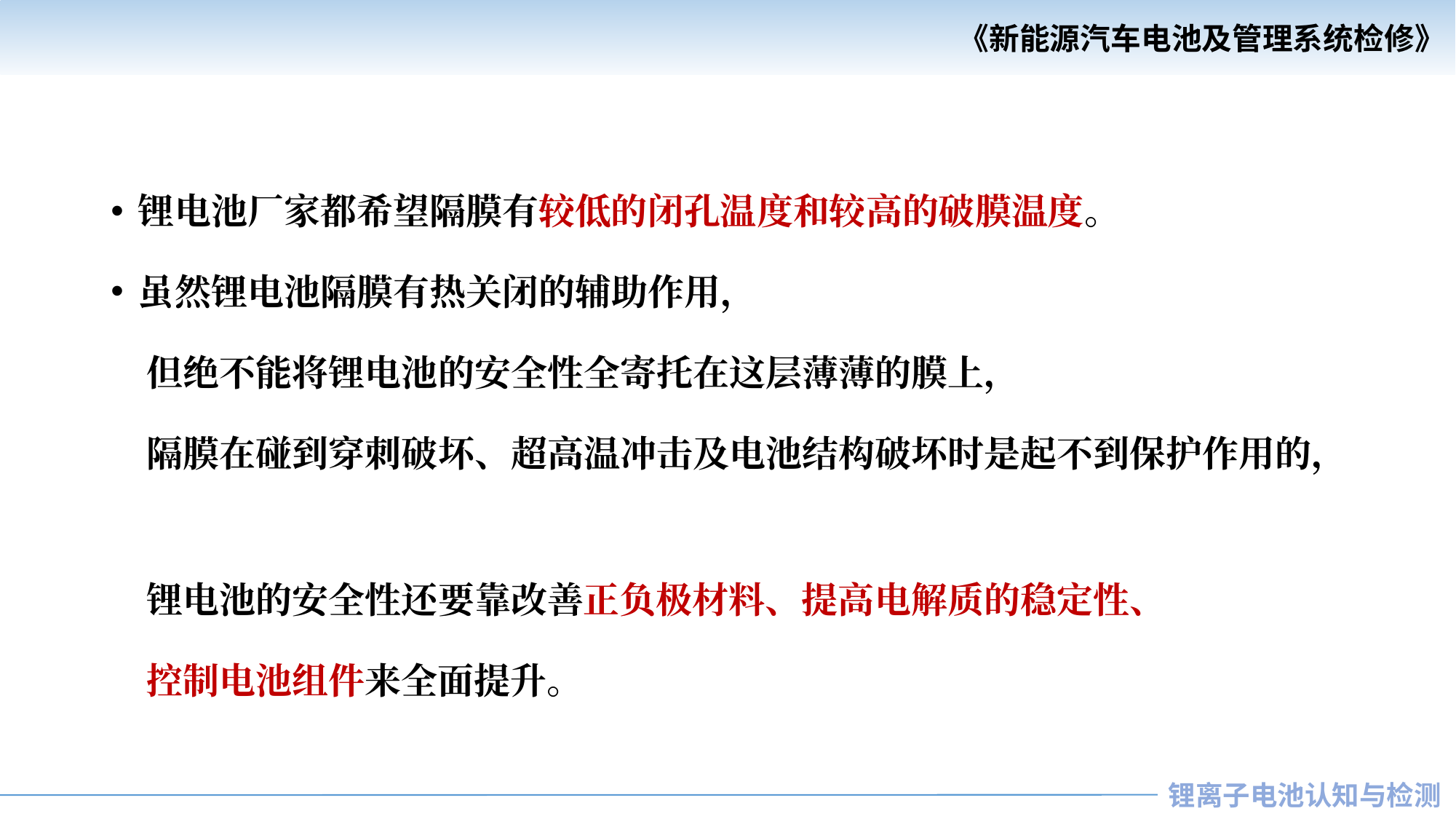

锂电池厂家都希望隔膜有较低的闭孔温度和较高的破膜温度。
虽然锂电池隔膜有热关闭的辅助作用，
   但绝不能将锂电池的安全性全寄托在这层薄薄的膜上，
   隔膜在碰到穿刺破坏、超高温冲击及电池结构破坏时是起不到保护作用的，
   锂电池的安全性还要靠改善正负极材料、提高电解质的稳定性、
   控制电池组件来全面提升。